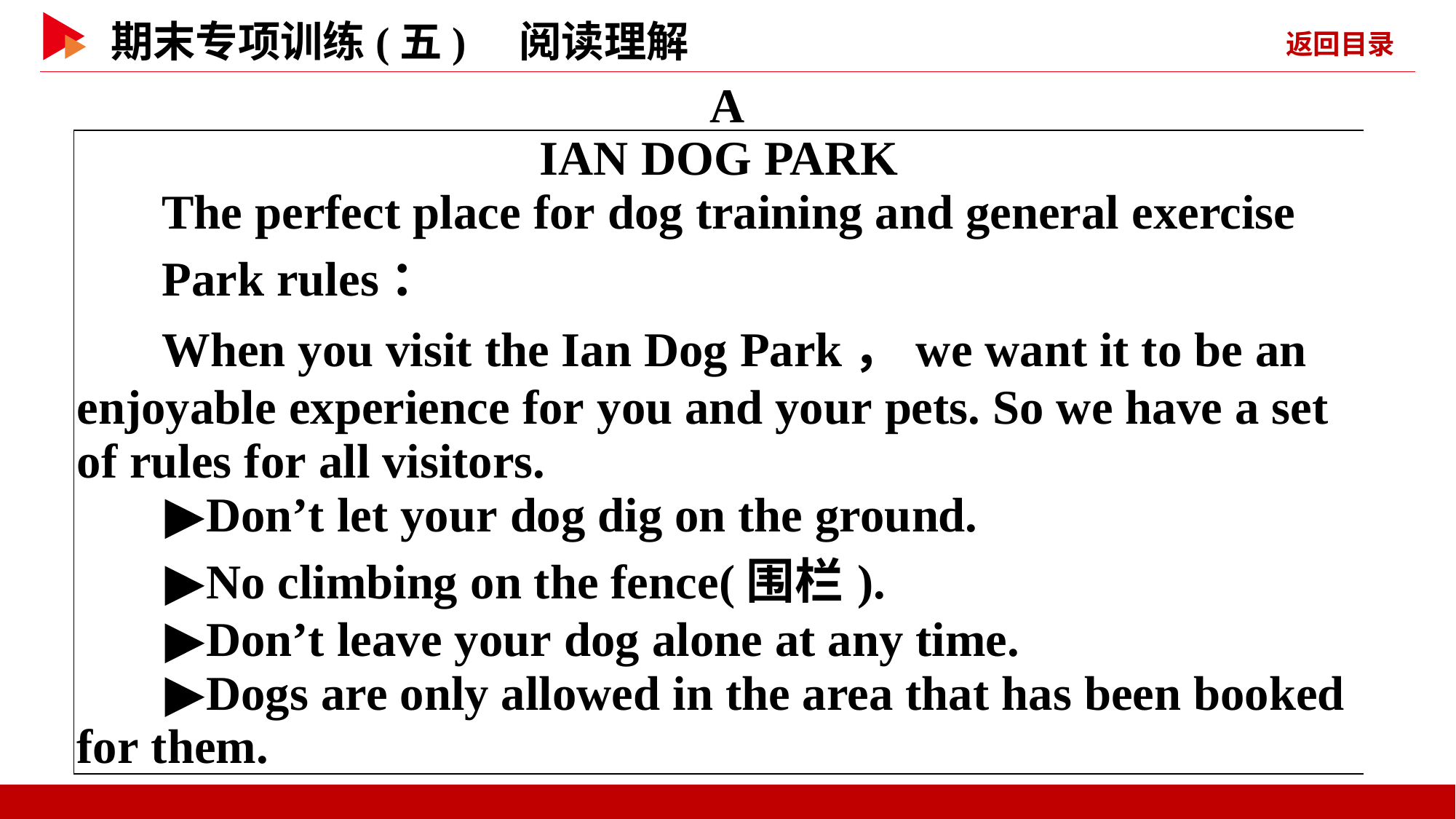

A
| IAN DOG PARK The perfect place for dog training and general exercise Park rules： When you visit the Ian Dog Park，we want it to be an enjoyable experience for you and your pets. So we have a set of rules for all visitors. ▶Don’t let your dog dig on the ground. ▶No climbing on the fence(围栏). ▶Don’t leave your dog alone at any time. ▶Dogs are only allowed in the area that has been booked for them. |
| --- |